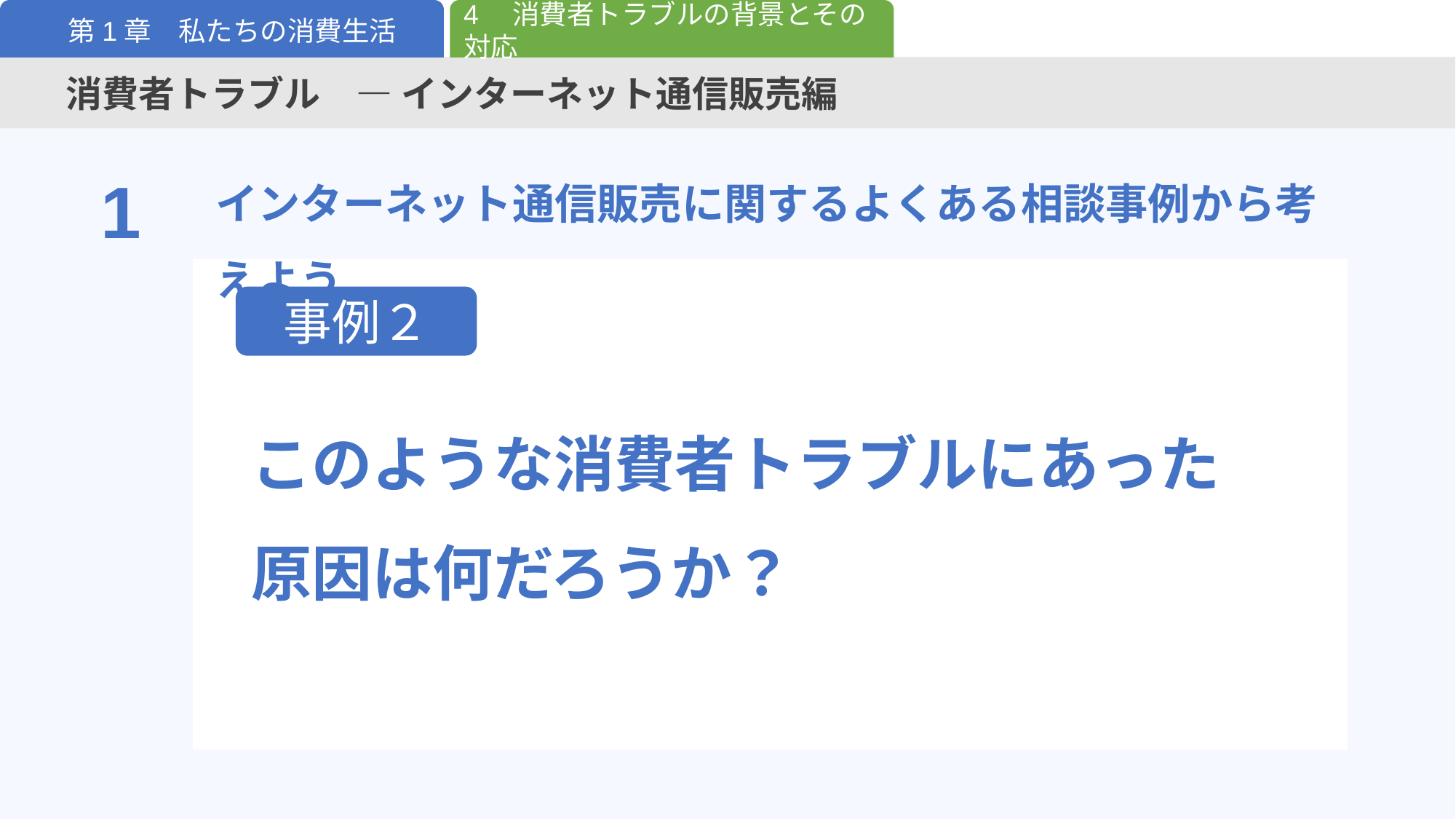

4　消費者トラブルの背景とその対応
第1章　私たちの消費生活
消費者トラブル　― インターネット通信販売編
インターネット通信販売に関するよくある相談事例から考えよう
1

事例２
このような消費者トラブルにあった
原因は何だろうか？